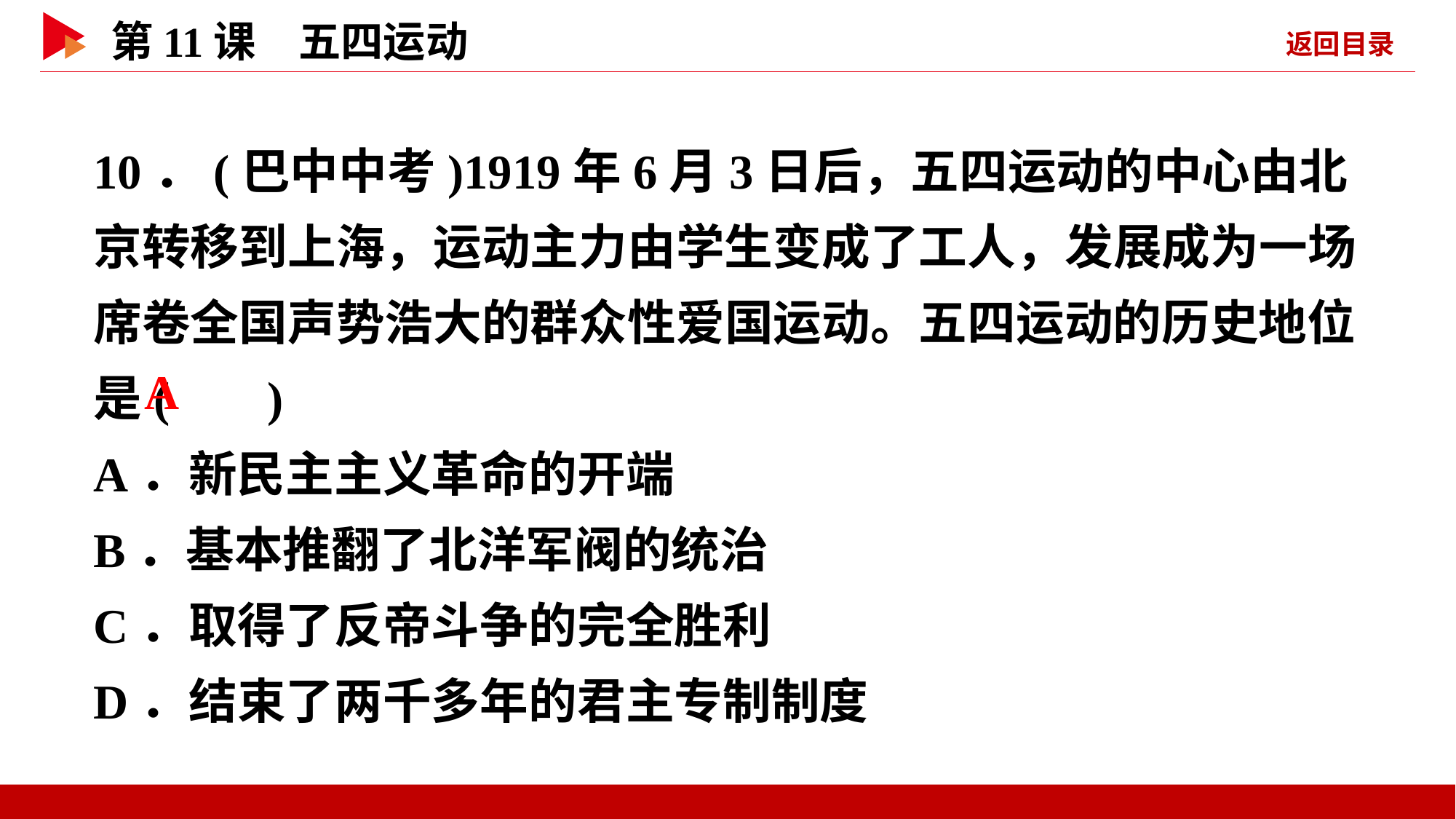

10．(巴中中考)1919年6月3日后，五四运动的中心由北京转移到上海，运动主力由学生变成了工人，发展成为一场席卷全国声势浩大的群众性爱国运动。五四运动的历史地位是(        )
A．新民主主义革命的开端
B．基本推翻了北洋军阀的统治
C．取得了反帝斗争的完全胜利
D．结束了两千多年的君主专制制度
   A